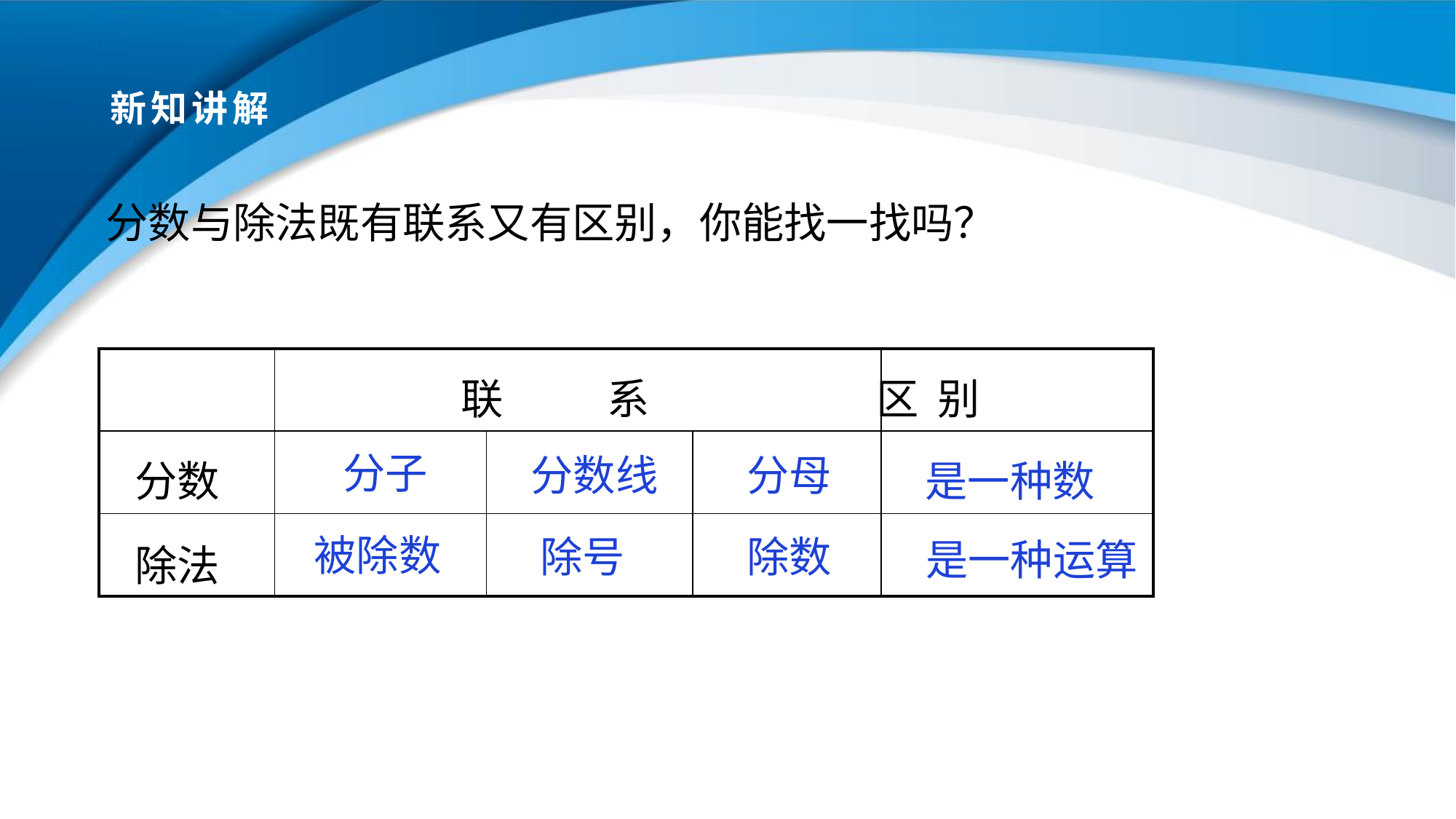

# 新知讲解
分数与除法既有联系又有区别，你能找一找吗？
联           系                        区  别
|  |  |  |  |  |
| --- | --- | --- | --- | --- |
|  |  |  |  |  |
|  |  |  |  |  |
分数
  分子
  分数线
  分母
  是一种数
除法
被除数
   除号
  除数
  是一种运算